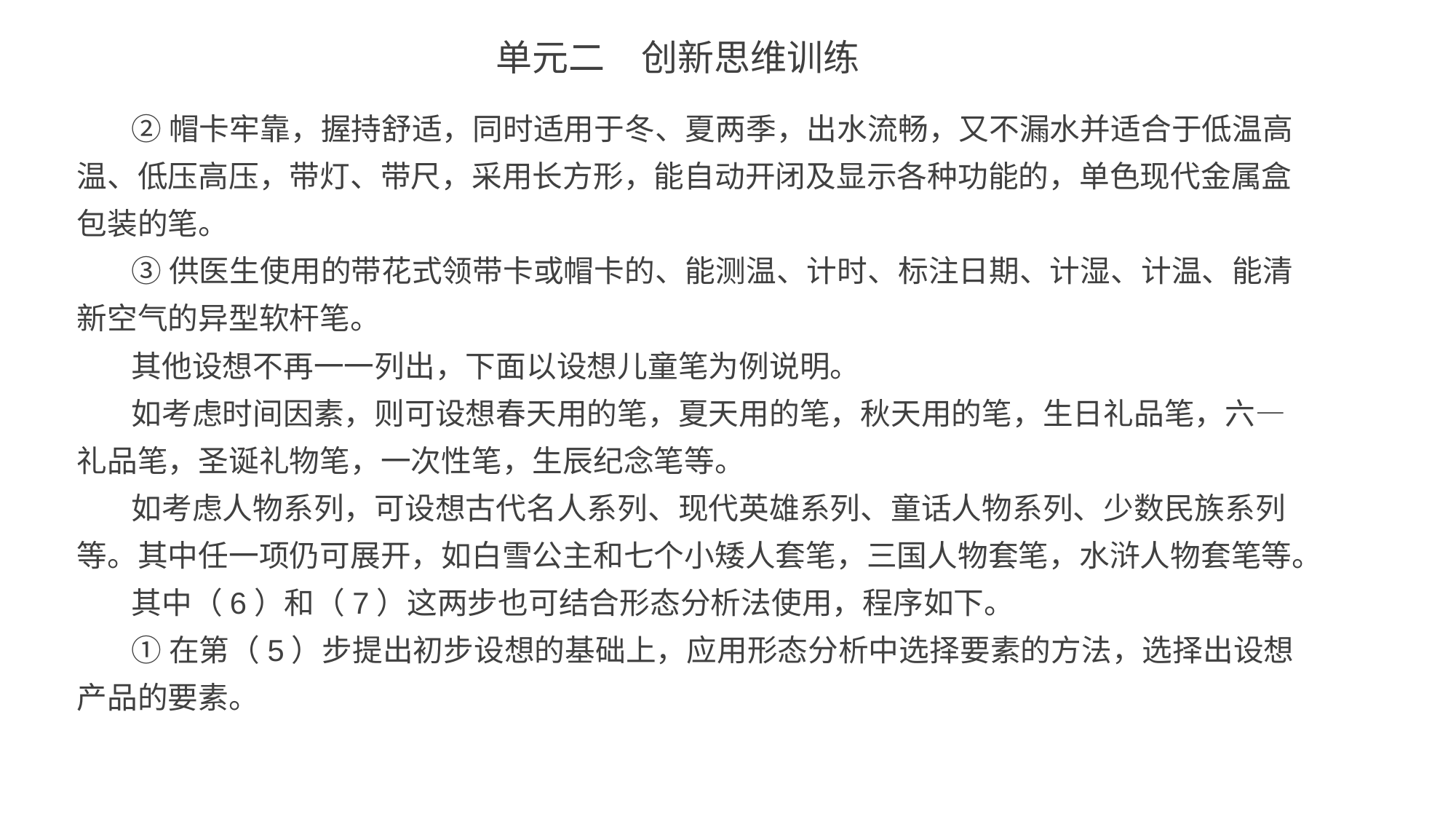

单元二　创新思维训练
②帽卡牢靠，握持舒适，同时适用于冬、夏两季，出水流畅，又不漏水并适合于低温高温、低压高压，带灯、带尺，采用长方形，能自动开闭及显示各种功能的，单色现代金属盒包装的笔。
③供医生使用的带花式领带卡或帽卡的、能测温、计时、标注日期、计湿、计温、能清新空气的异型软杆笔。
其他设想不再一一列出，下面以设想儿童笔为例说明。
如考虑时间因素，则可设想春天用的笔，夏天用的笔，秋天用的笔，生日礼品笔，六—礼品笔，圣诞礼物笔，一次性笔，生辰纪念笔等。
如考虑人物系列，可设想古代名人系列、现代英雄系列、童话人物系列、少数民族系列等。其中任一项仍可展开，如白雪公主和七个小矮人套笔，三国人物套笔，水浒人物套笔等。
其中（6）和（7）这两步也可结合形态分析法使用，程序如下。
①在第（5）步提出初步设想的基础上，应用形态分析中选择要素的方法，选择出设想产品的要素。